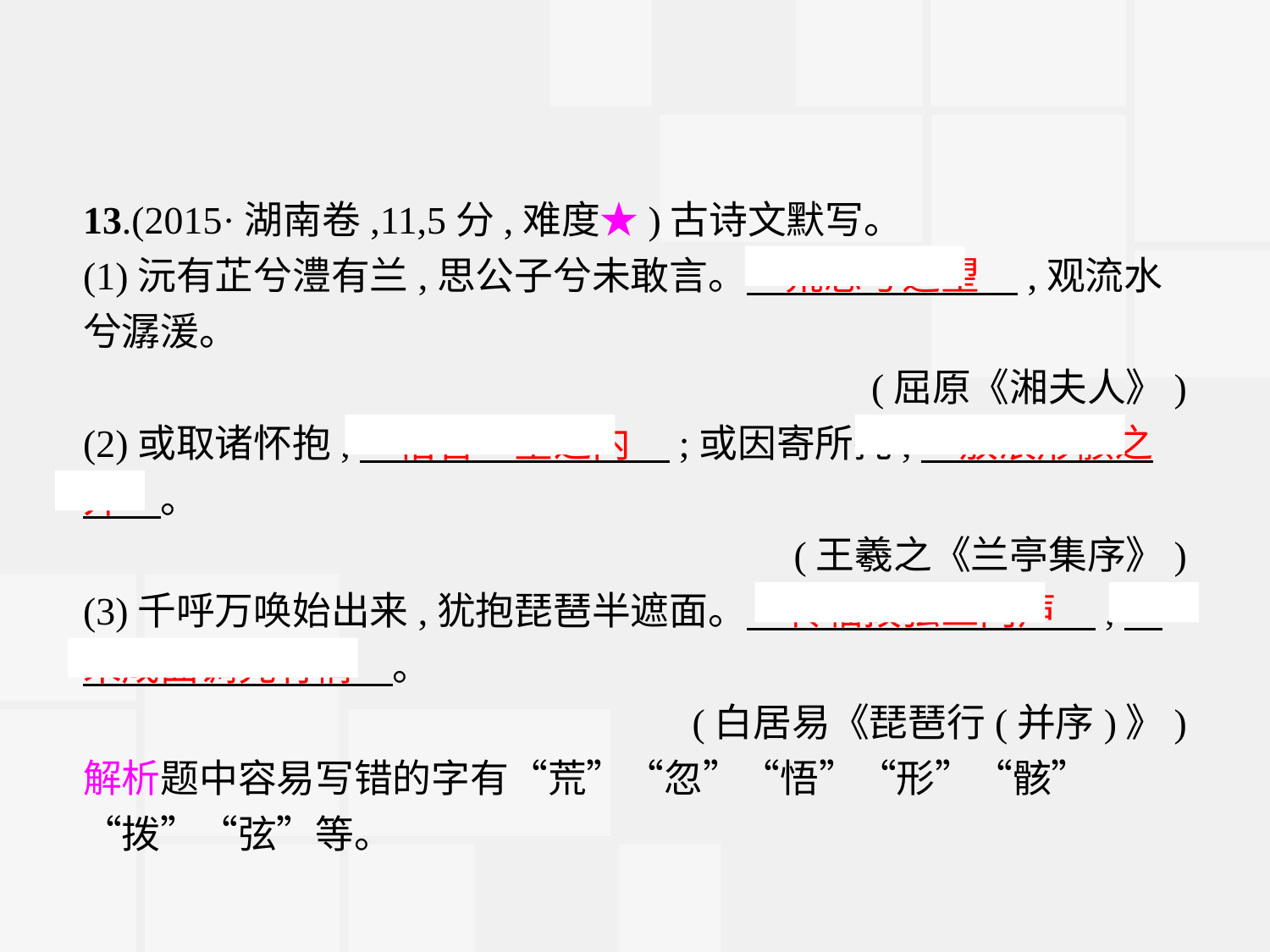

13.(2015·湖南卷,11,5分,难度★)古诗文默写。
(1)沅有芷兮澧有兰,思公子兮未敢言。　荒忽兮远望　,观流水兮潺湲。
(屈原《湘夫人》)
(2)或取诸怀抱,　悟言一室之内　;或因寄所托,　放浪形骸之外　。
(王羲之《兰亭集序》)
(3)千呼万唤始出来,犹抱琵琶半遮面。　转轴拨弦三两声　,　未成曲调先有情　。
(白居易《琵琶行(并序)》)
解析题中容易写错的字有“荒”“忽”“悟”“形”“骸”“拨”“弦”等。